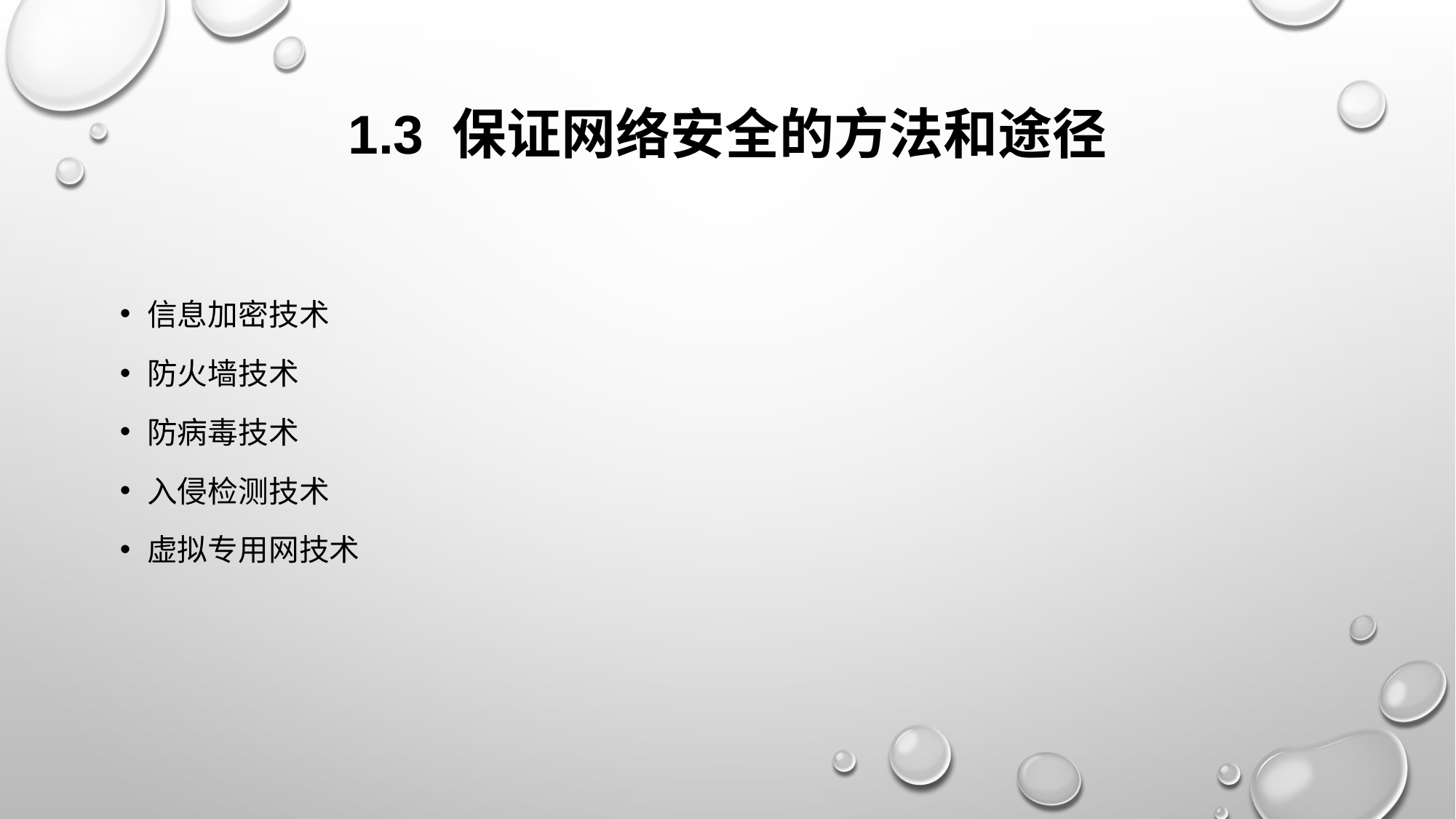

# 1.3 保证网络安全的方法和途径
信息加密技术
防火墙技术
防病毒技术
入侵检测技术
虚拟专用网技术